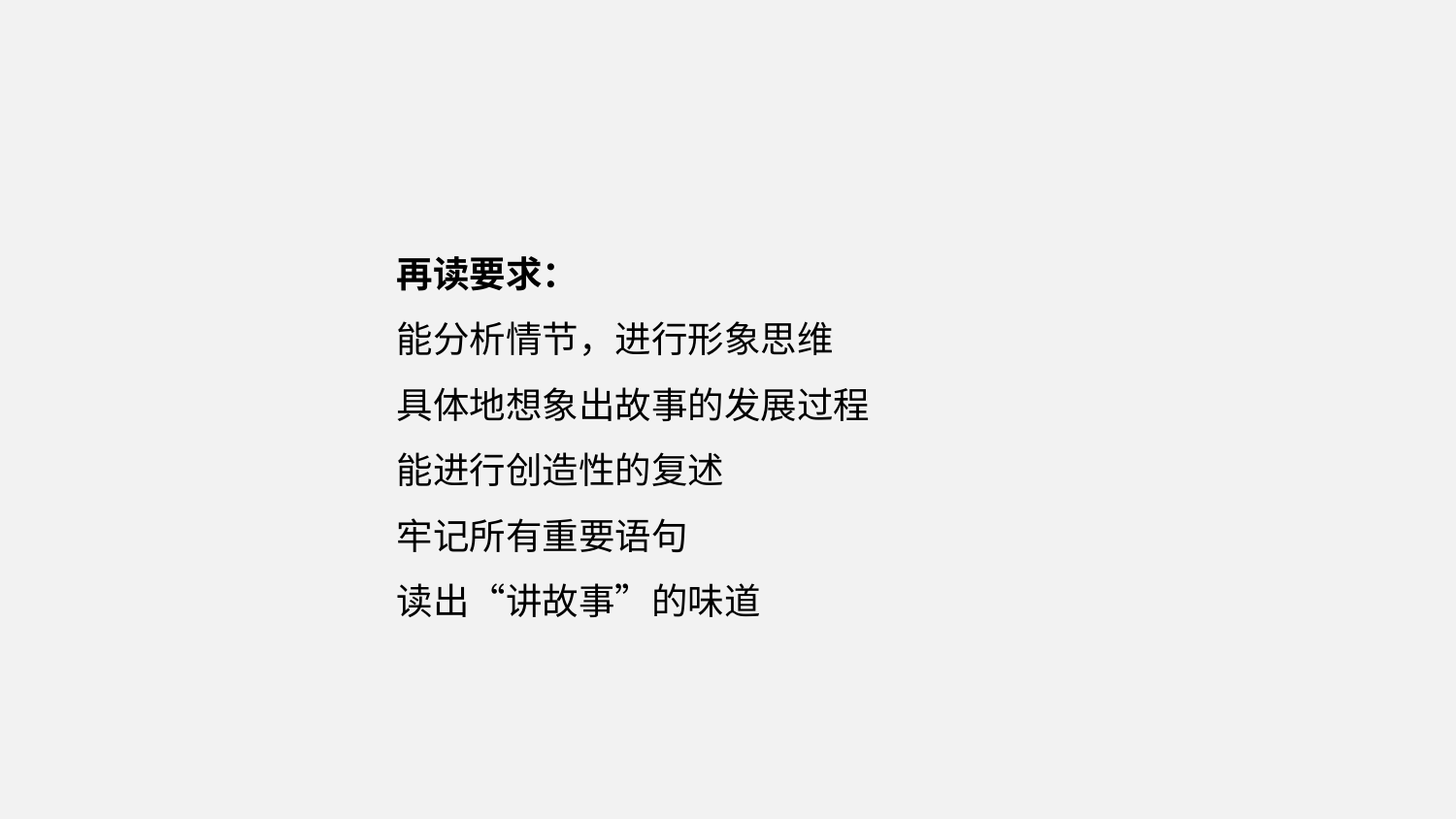

再读要求：
能分析情节，进行形象思维
具体地想象出故事的发展过程
能进行创造性的复述
牢记所有重要语句
读出“讲故事”的味道